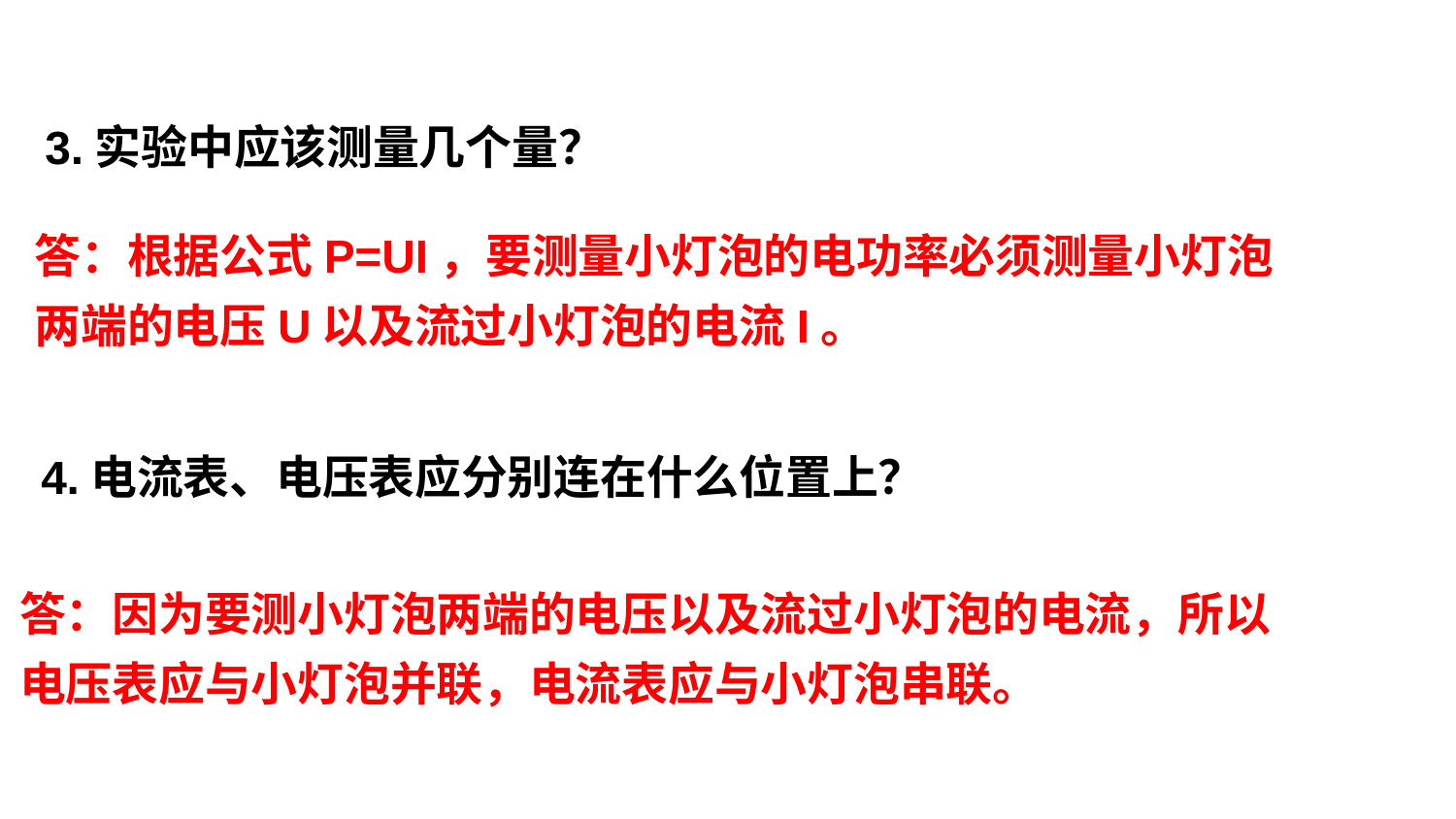

3.实验中应该测量几个量？
答：根据公式P=UI，要测量小灯泡的电功率必须测量小灯泡两端的电压U以及流过小灯泡的电流I。
4.电流表、电压表应分别连在什么位置上？
答：因为要测小灯泡两端的电压以及流过小灯泡的电流，所以电压表应与小灯泡并联，电流表应与小灯泡串联。